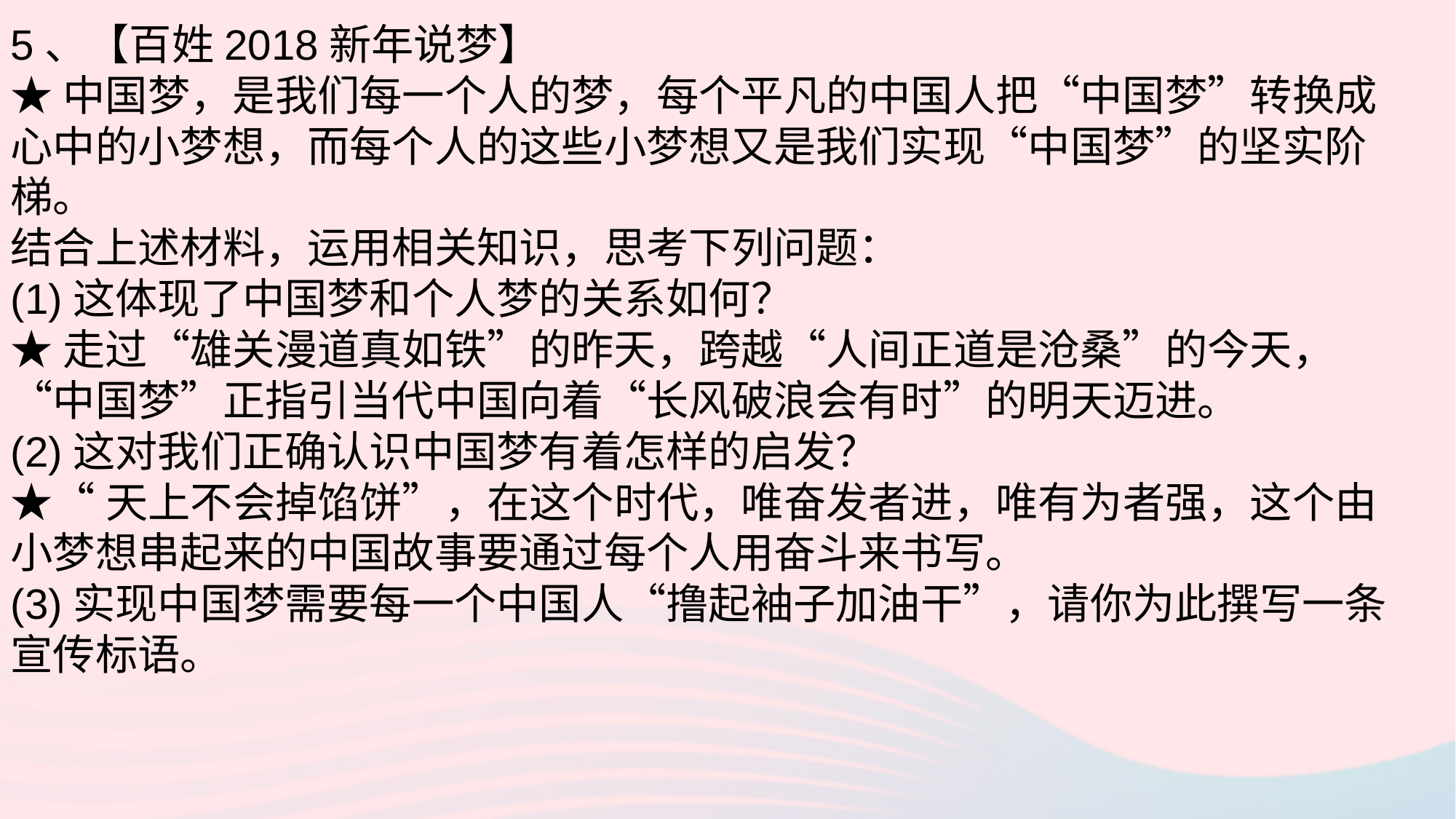

5、【百姓2018新年说梦】
★中国梦，是我们每一个人的梦，每个平凡的中国人把“中国梦”转换成心中的小梦想，而每个人的这些小梦想又是我们实现“中国梦”的坚实阶梯。
结合上述材料，运用相关知识，思考下列问题：
(1)这体现了中国梦和个人梦的关系如何？
★走过“雄关漫道真如铁”的昨天，跨越“人间正道是沧桑”的今天，“中国梦”正指引当代中国向着“长风破浪会有时”的明天迈进。
(2)这对我们正确认识中国梦有着怎样的启发？
★“天上不会掉馅饼”，在这个时代，唯奋发者进，唯有为者强，这个由小梦想串起来的中国故事要通过每个人用奋斗来书写。
(3)实现中国梦需要每一个中国人“撸起袖子加油干”，请你为此撰写一条宣传标语。